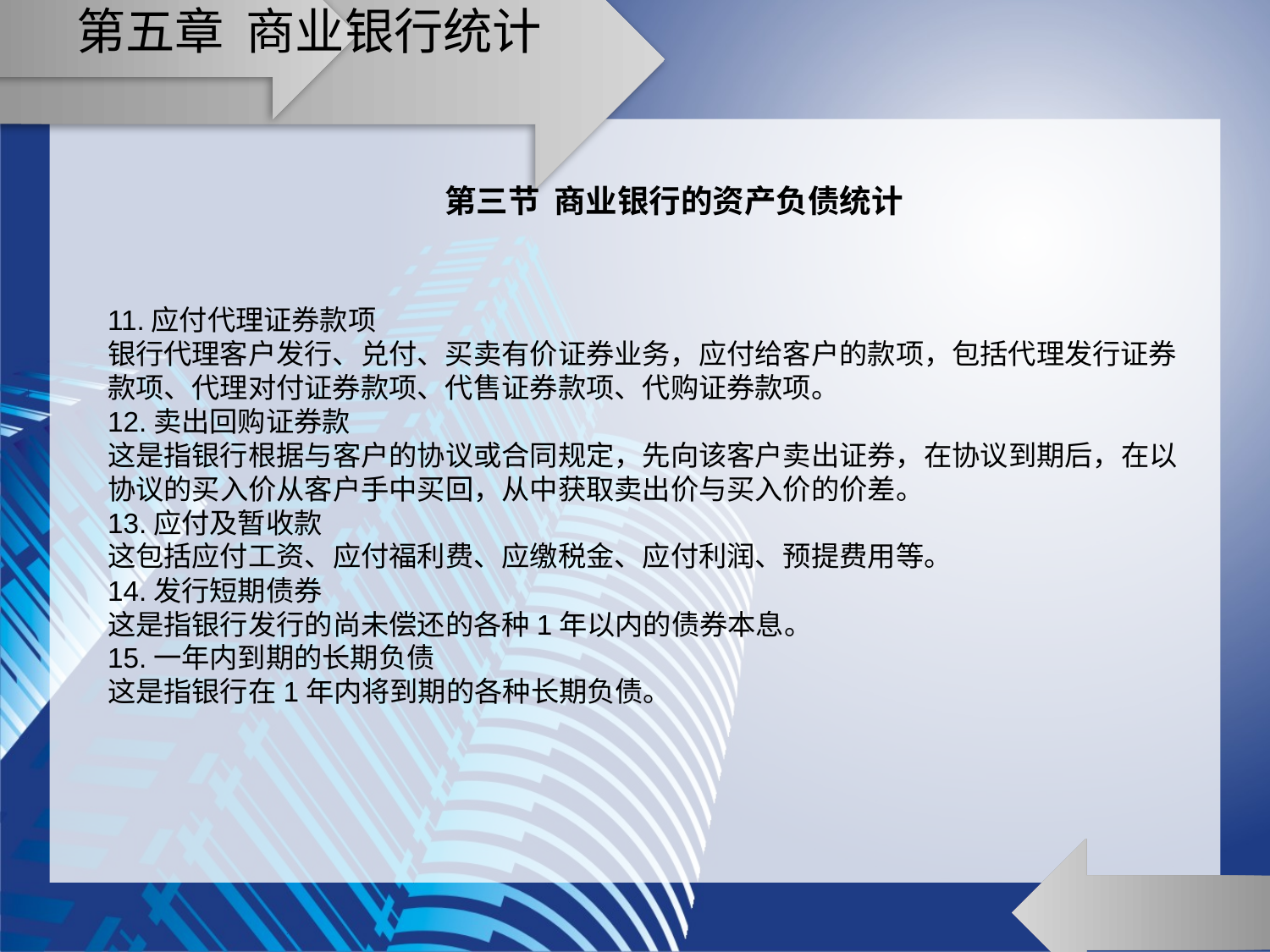

# 第五章  商业银行统计
第三节  商业银行的资产负债统计
11.应付代理证券款项
银行代理客户发行、兑付、买卖有价证券业务，应付给客户的款项，包括代理发行证券款项、代理对付证券款项、代售证券款项、代购证券款项。
12.卖出回购证券款
这是指银行根据与客户的协议或合同规定，先向该客户卖出证券，在协议到期后，在以协议的买入价从客户手中买回，从中获取卖出价与买入价的价差。
13.应付及暂收款
这包括应付工资、应付福利费、应缴税金、应付利润、预提费用等。
14.发行短期债券
这是指银行发行的尚未偿还的各种1年以内的债券本息。
15.一年内到期的长期负债
这是指银行在1年内将到期的各种长期负债。